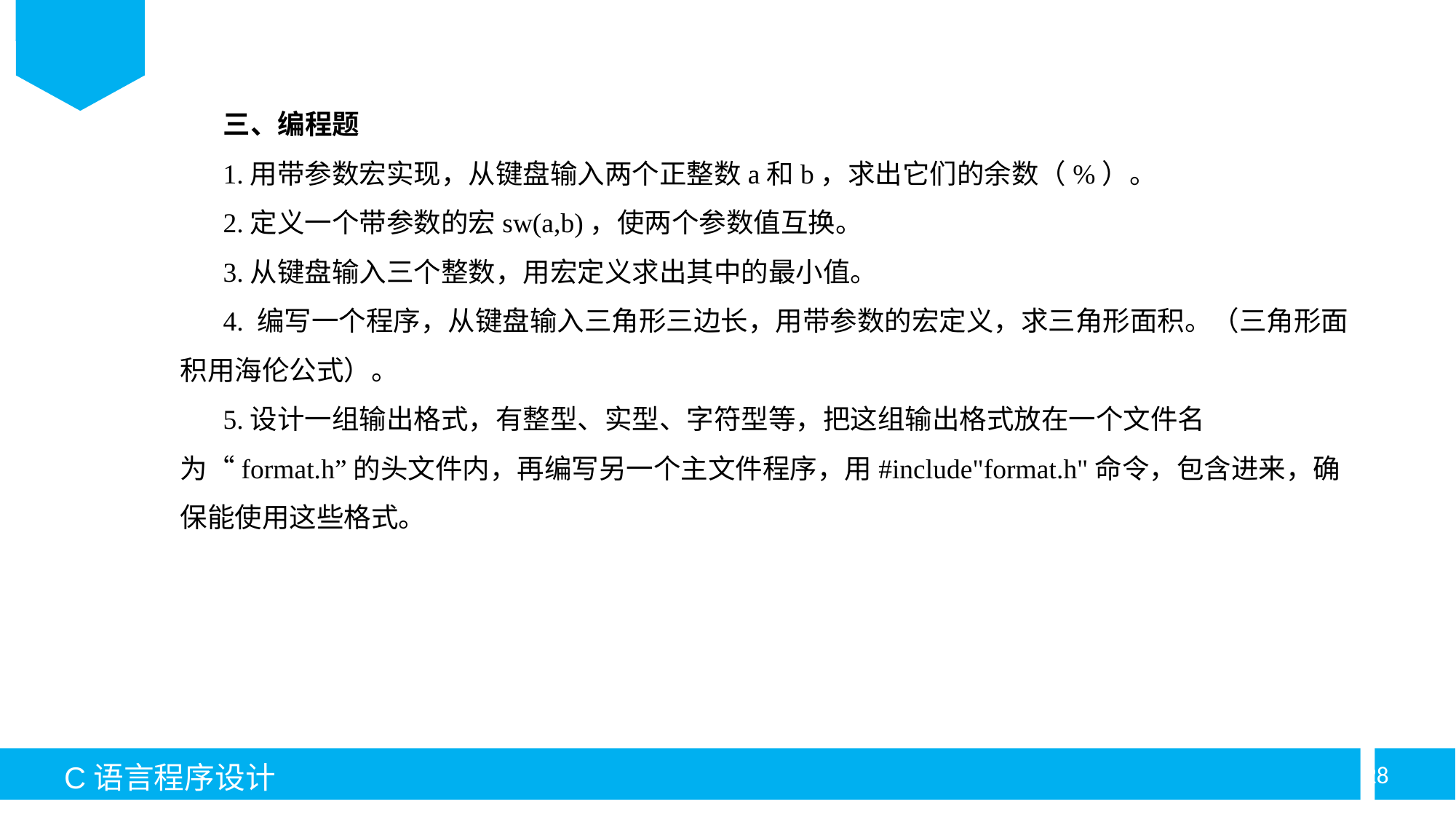

三、编程题
1.用带参数宏实现，从键盘输入两个正整数a和b，求出它们的余数（%）。
2.定义一个带参数的宏sw(a,b)，使两个参数值互换。
3.从键盘输入三个整数，用宏定义求出其中的最小值。
4. 编写一个程序，从键盘输入三角形三边长，用带参数的宏定义，求三角形面积。（三角形面积用海伦公式）。
5.设计一组输出格式，有整型、实型、字符型等，把这组输出格式放在一个文件名为“format.h”的头文件内，再编写另一个主文件程序，用#include"format.h"命令，包含进来，确保能使用这些格式。